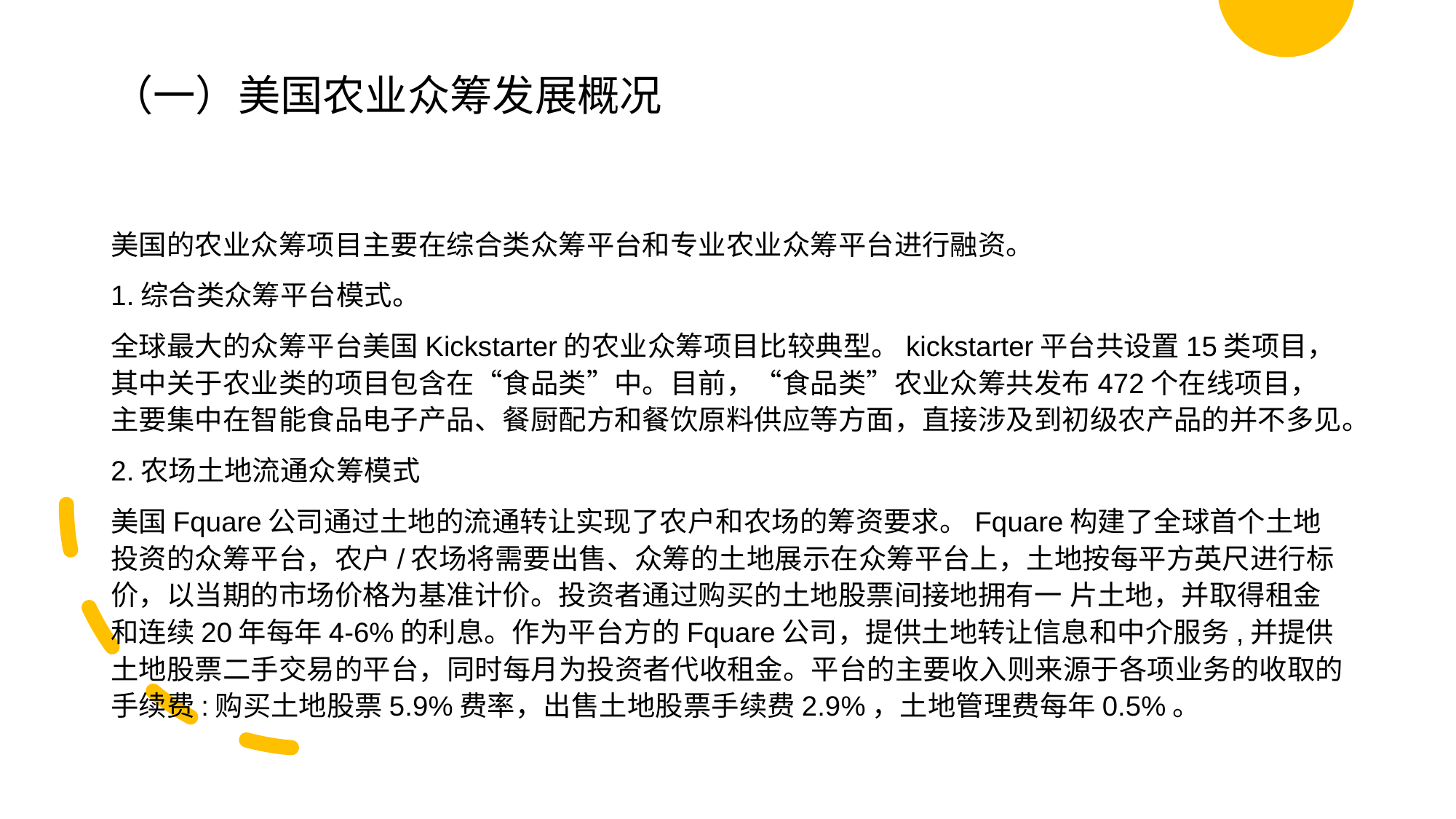

# （一）美国农业众筹发展概况
美国的农业众筹项目主要在综合类众筹平台和专业农业众筹平台进行融资。
1.综合类众筹平台模式。
全球最大的众筹平台美国Kickstarter的农业众筹项目比较典型。kickstarter平台共设置15类项目，其中关于农业类的项目包含在“食品类”中。目前，“食品类”农业众筹共发布472个在线项目，主要集中在智能食品电子产品、餐厨配方和餐饮原料供应等方面，直接涉及到初级农产品的并不多见。
2.农场土地流通众筹模式
美国Fquare公司通过土地的流通转让实现了农户和农场的筹资要求。Fquare构建了全球首个土地投资的众筹平台，农户/农场将需要出售、众筹的土地展示在众筹平台上，土地按每平方英尺进行标价，以当期的市场价格为基准计价。投资者通过购买的土地股票间接地拥有一 片土地，并取得租金和连续20年每年4-6%的利息。作为平台方的Fquare公司，提供土地转让信息和中介服务,并提供土地股票二手交易的平台，同时每月为投资者代收租金。平台的主要收入则来源于各项业务的收取的手续费:购买土地股票5.9%费率，出售土地股票手续费2.9%，土地管理费每年0.5%。